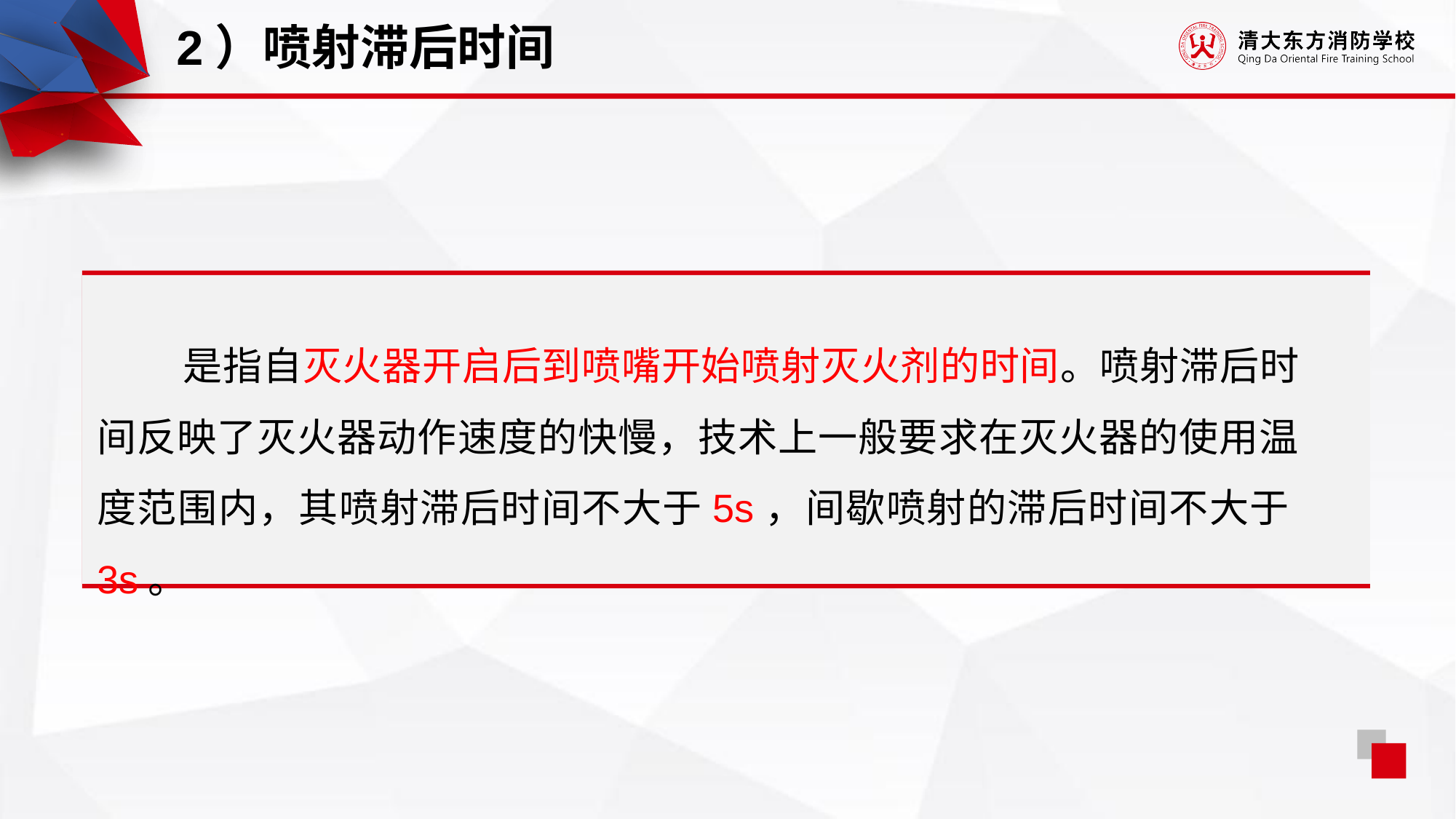

2）喷射滞后时间

是指自灭火器开启后到喷嘴开始喷射灭火剂的时间。喷射滞后时间反映了灭火器动作速度的快慢，技术上一般要求在灭火器的使用温度范围内，其喷射滞后时间不大于5s，间歇喷射的滞后时间不大于3s。